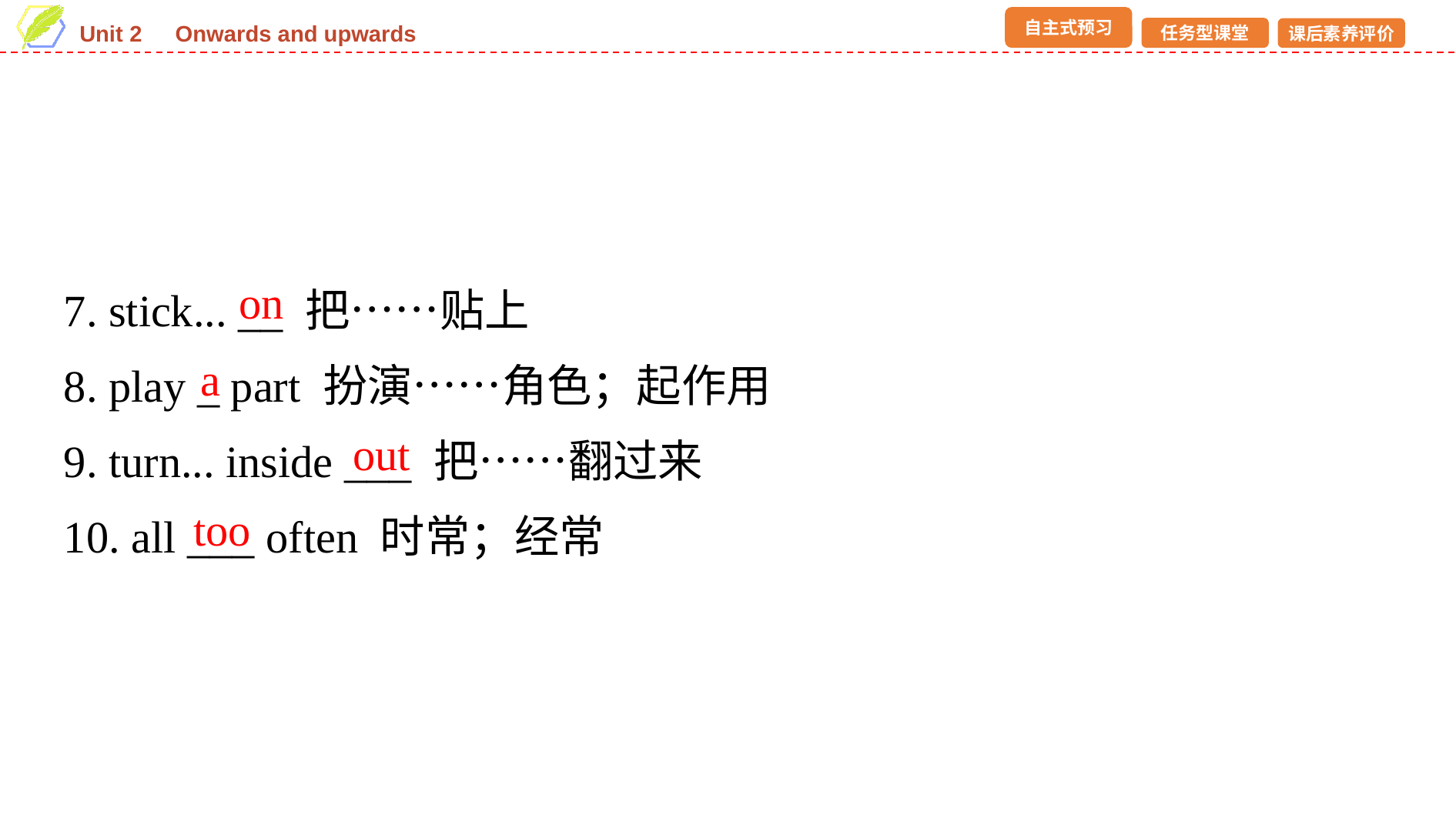

7. stick... __ 把……贴上
8. play _ part 扮演……角色；起作用
9. turn... inside ___ 把……翻过来
10. all ___ often 时常；经常
on
a
out
too